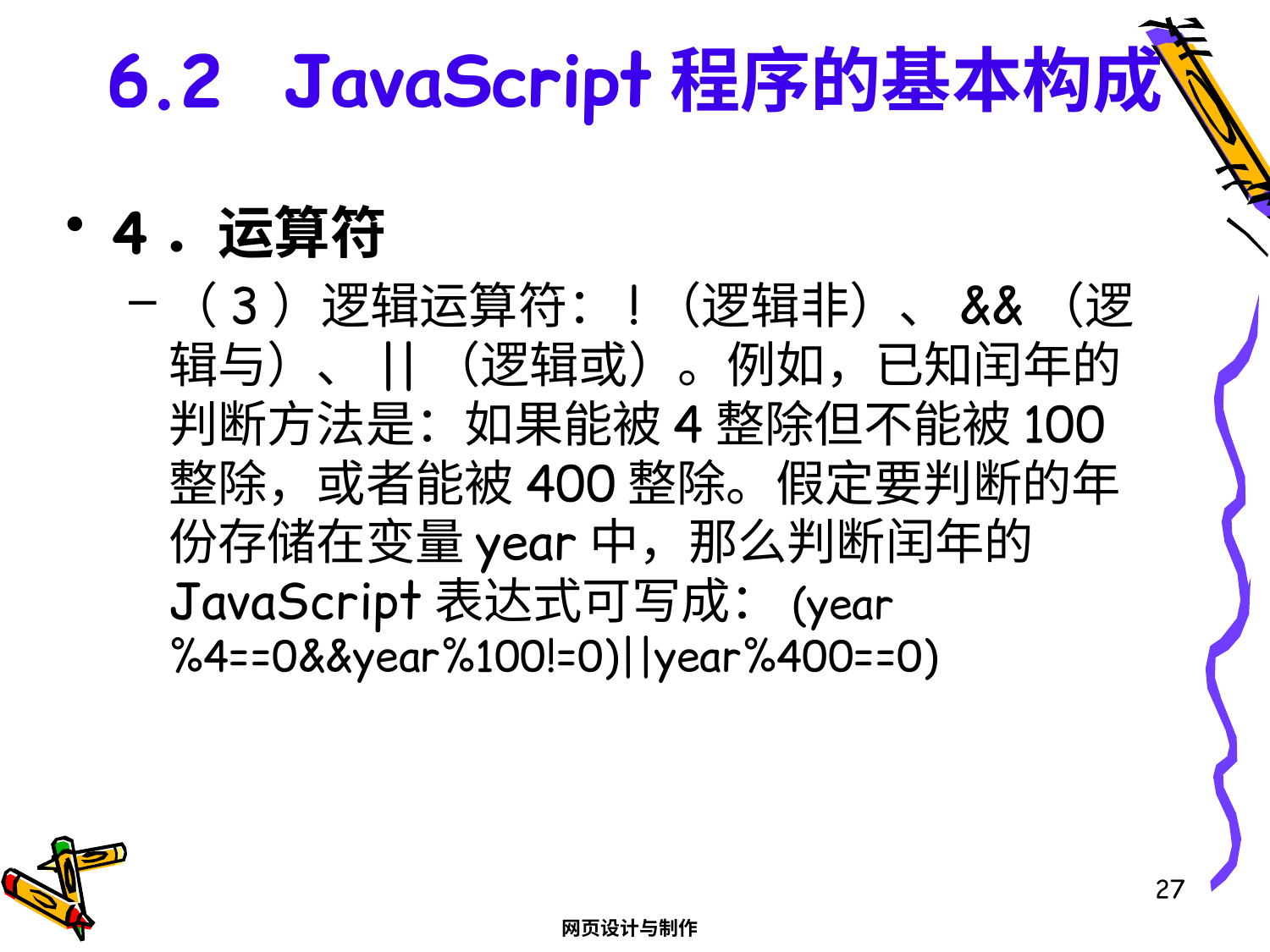

# 6.2  JavaScript程序的基本构成
4．运算符
（3）逻辑运算符：!（逻辑非）、&&（逻辑与）、||（逻辑或）。例如，已知闰年的判断方法是：如果能被4整除但不能被100整除，或者能被400整除。假定要判断的年份存储在变量year中，那么判断闰年的JavaScript表达式可写成：(year%4==0&&year%100!=0)||year%400==0)
27
网页设计与制作